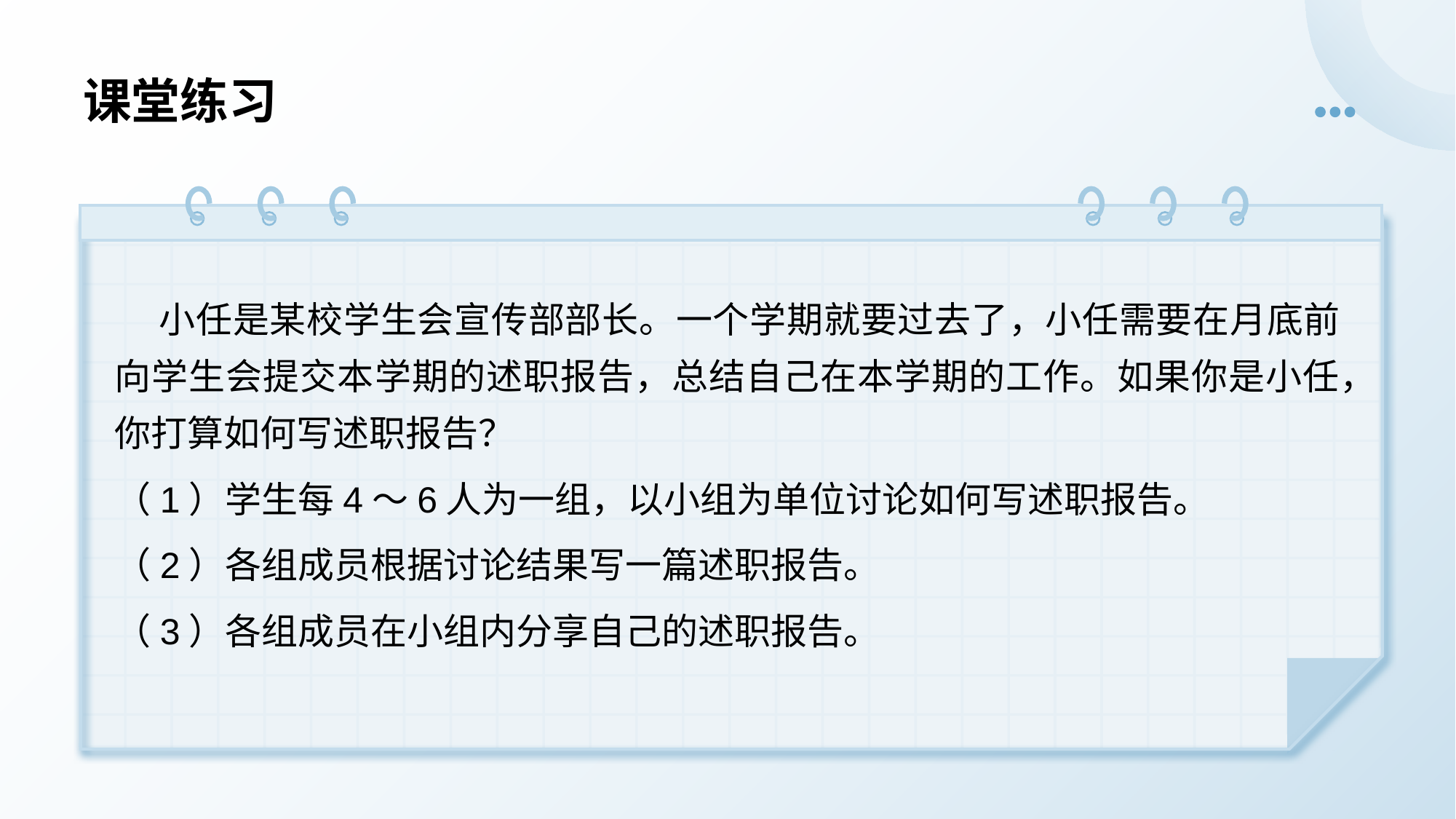

# 课堂练习

    小任是某校学生会宣传部部长。一个学期就要过去了，小任需要在月底前向学生会提交本学期的述职报告，总结自己在本学期的工作。如果你是小任，你打算如何写述职报告？
（1）学生每4～6人为一组，以小组为单位讨论如何写述职报告。
（2）各组成员根据讨论结果写一篇述职报告。
（3）各组成员在小组内分享自己的述职报告。